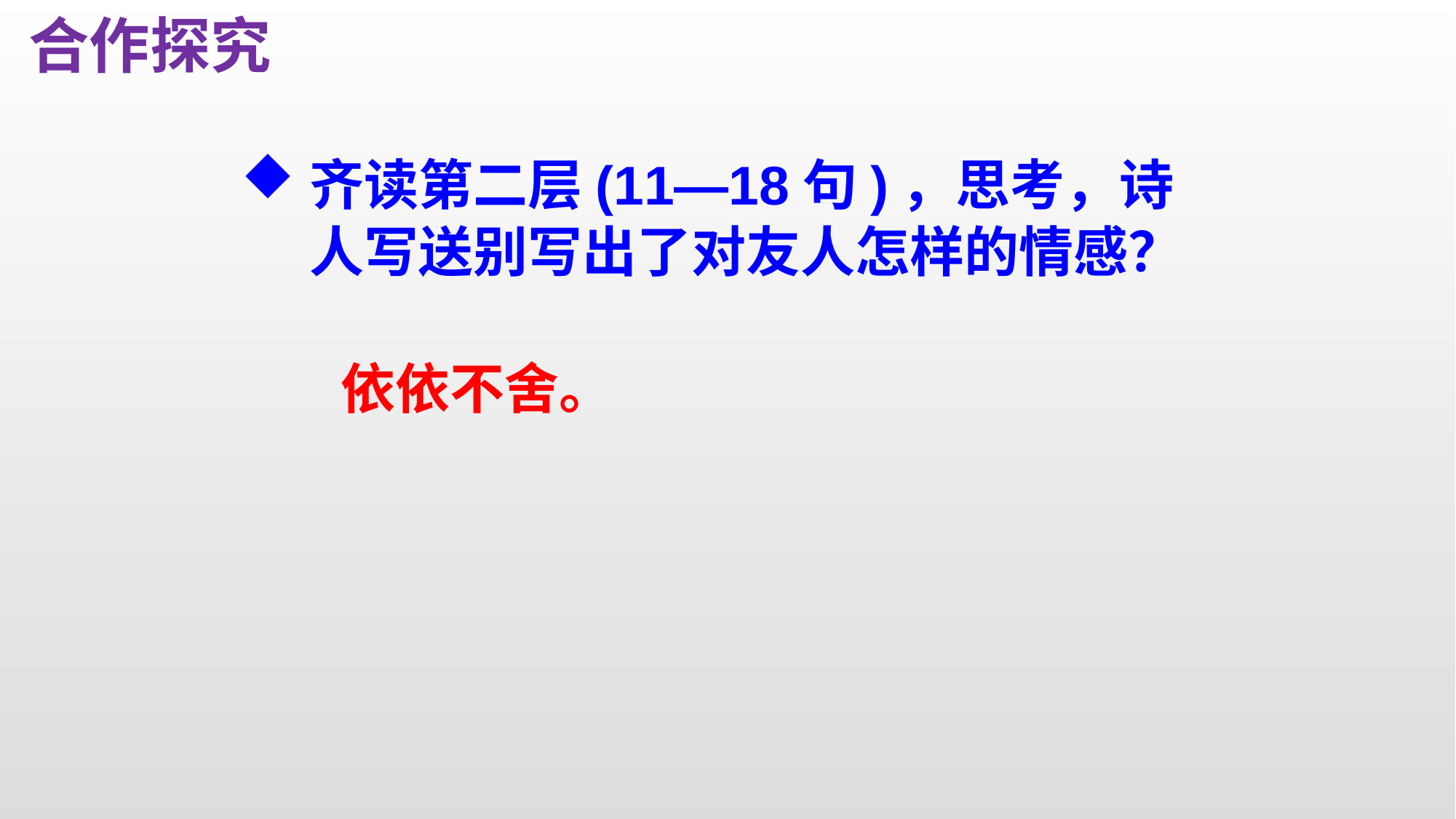

合作探究
齐读第二层(11—18句)，思考，诗人写送别写出了对友人怎样的情感？
依依不舍。